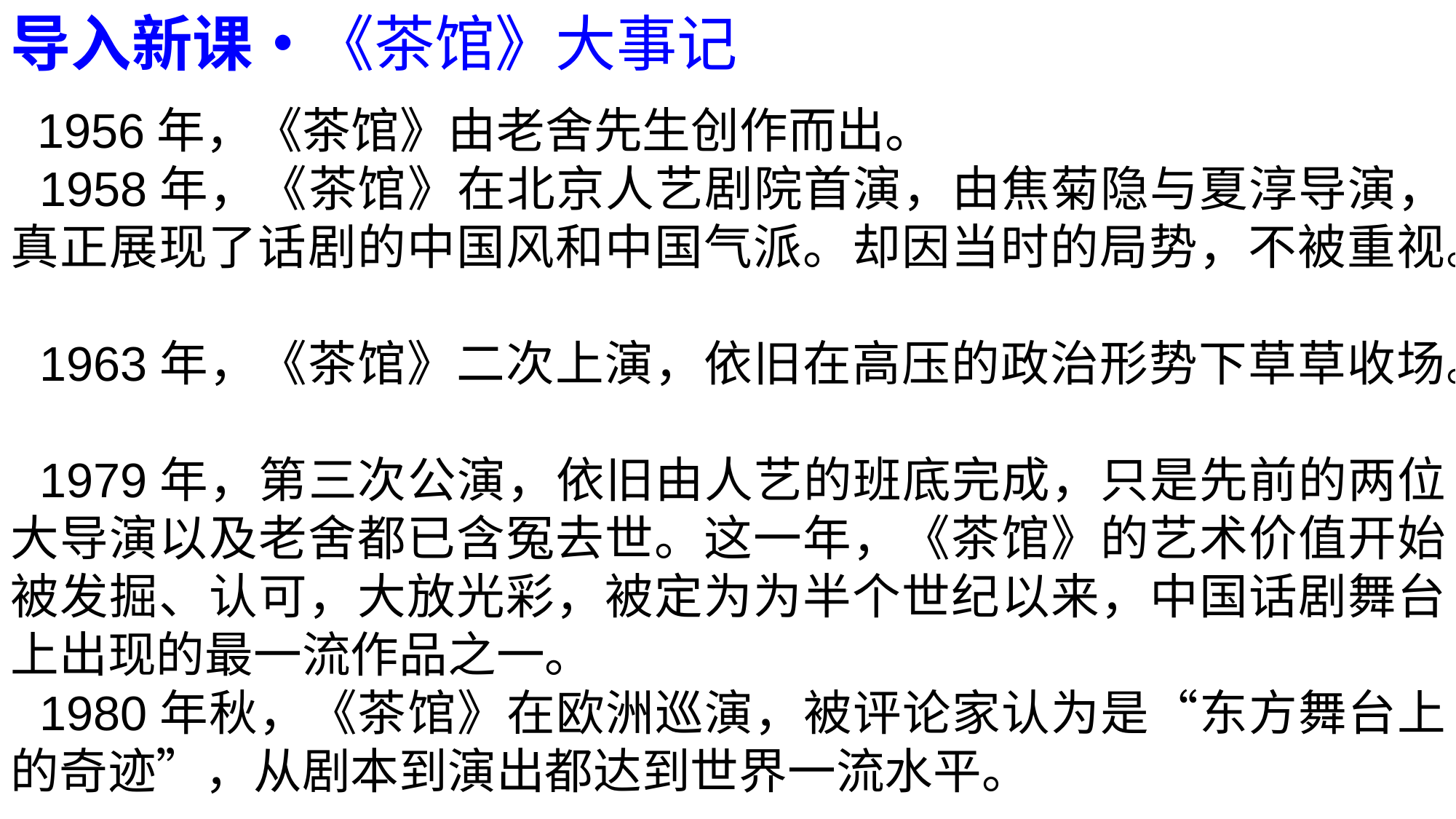

导入新课•《茶馆》大事记
  1956年，《茶馆》由老舍先生创作而出。
  1958年，《茶馆》在北京人艺剧院首演，由焦菊隐与夏淳导演，真正展现了话剧的中国风和中国气派。却因当时的局势，不被重视。
  1963年，《茶馆》二次上演，依旧在高压的政治形势下草草收场。
  1979年，第三次公演，依旧由人艺的班底完成，只是先前的两位大导演以及老舍都已含冤去世。这一年，《茶馆》的艺术价值开始被发掘、认可，大放光彩，被定为为半个世纪以来，中国话剧舞台上出现的最一流作品之一。
  1980年秋，《茶馆》在欧洲巡演，被评论家认为是“东方舞台上的奇迹”，从剧本到演出都达到世界一流水平。